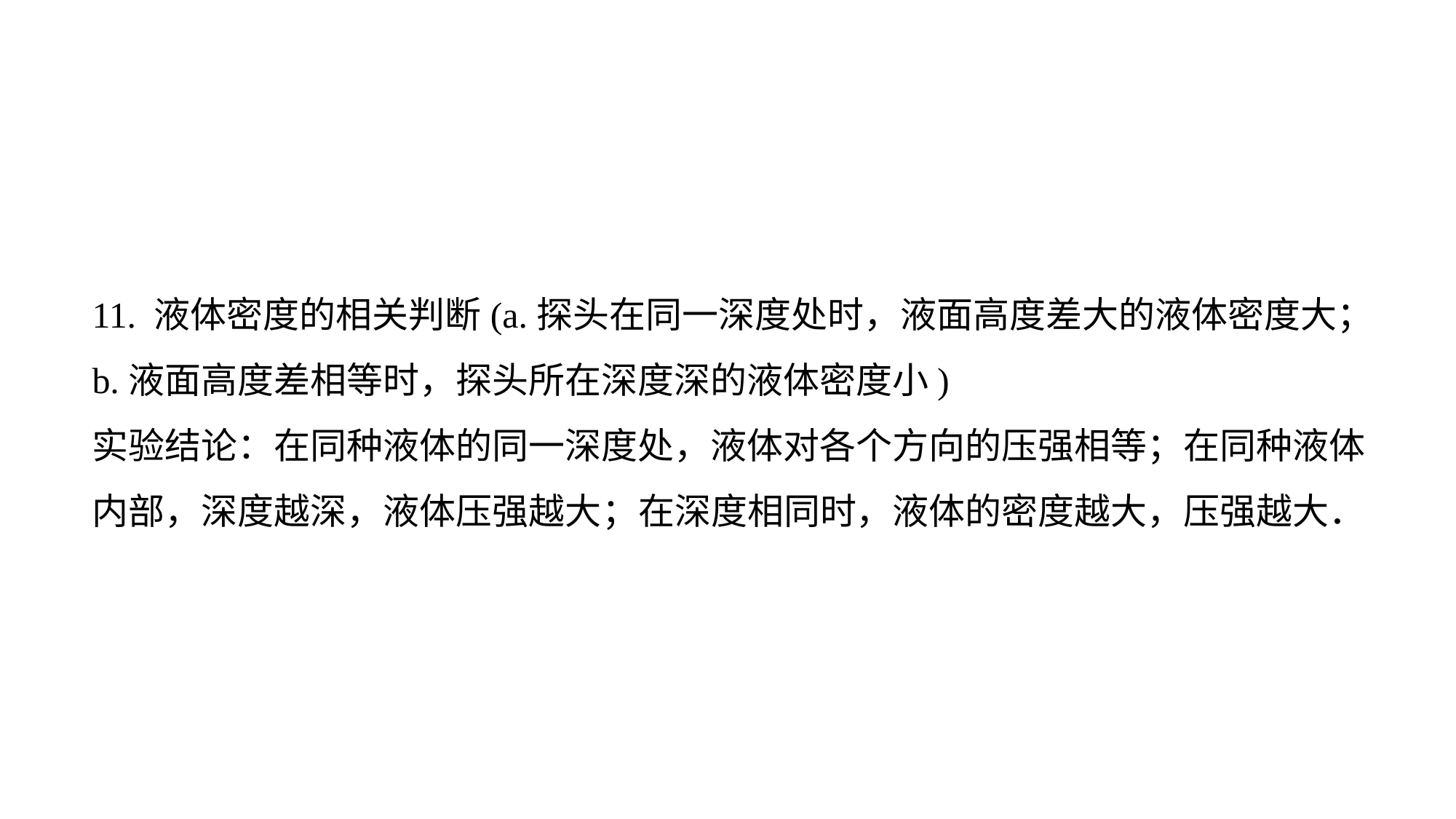

11. 液体密度的相关判断(a.探头在同一深度处时，液面高度差大的液体密度大；
b.液面高度差相等时，探头所在深度深的液体密度小)实验结论：在同种液体的同一深度处，液体对各个方向的压强相等；在同种液体内部，深度越深，液体压强越大；在深度相同时，液体的密度越大，压强越大．